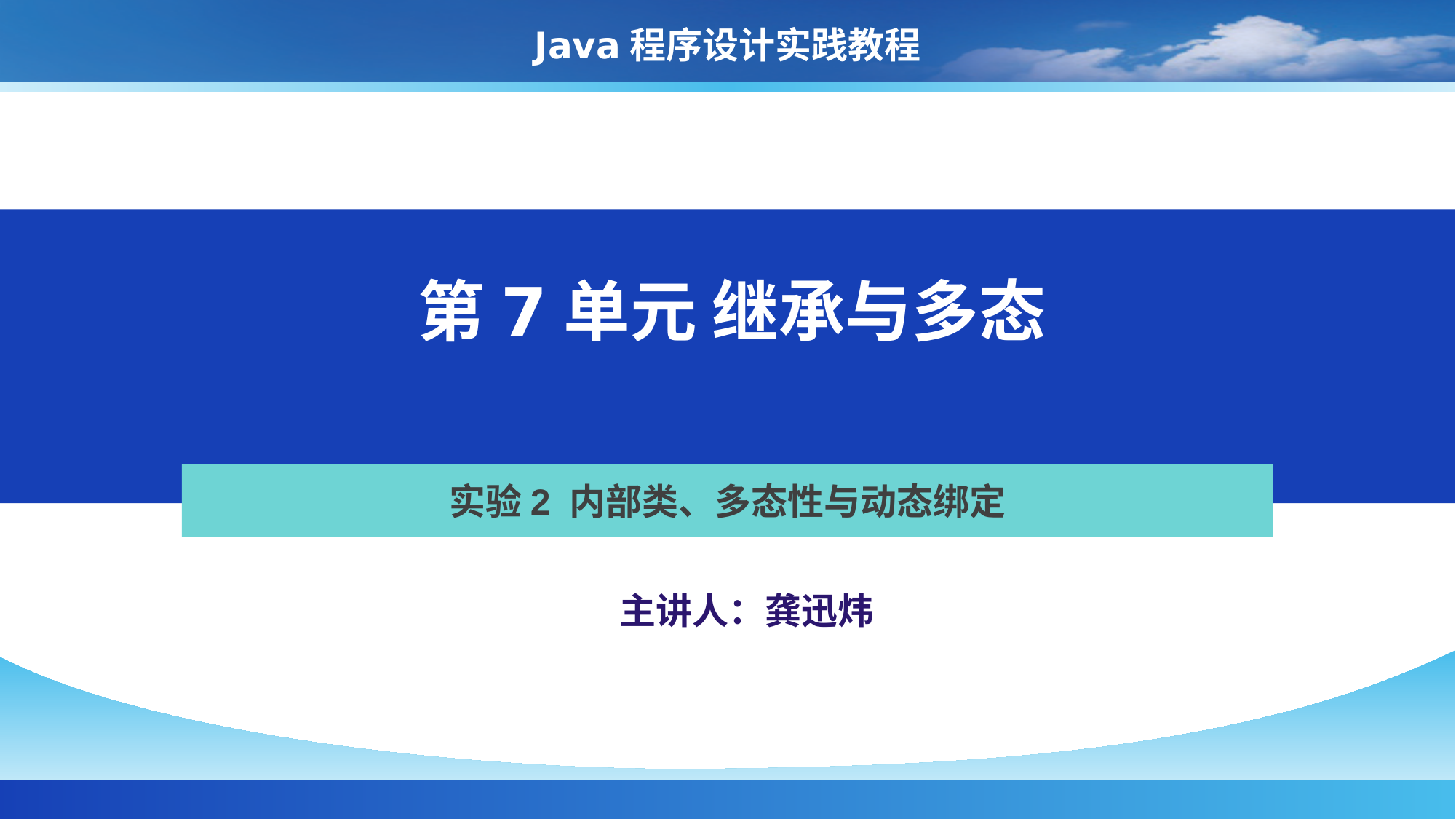

Java程序设计实践教程
#

第7单元 继承与多态

实验2 内部类、多态性与动态绑定
主讲人：龚迅炜